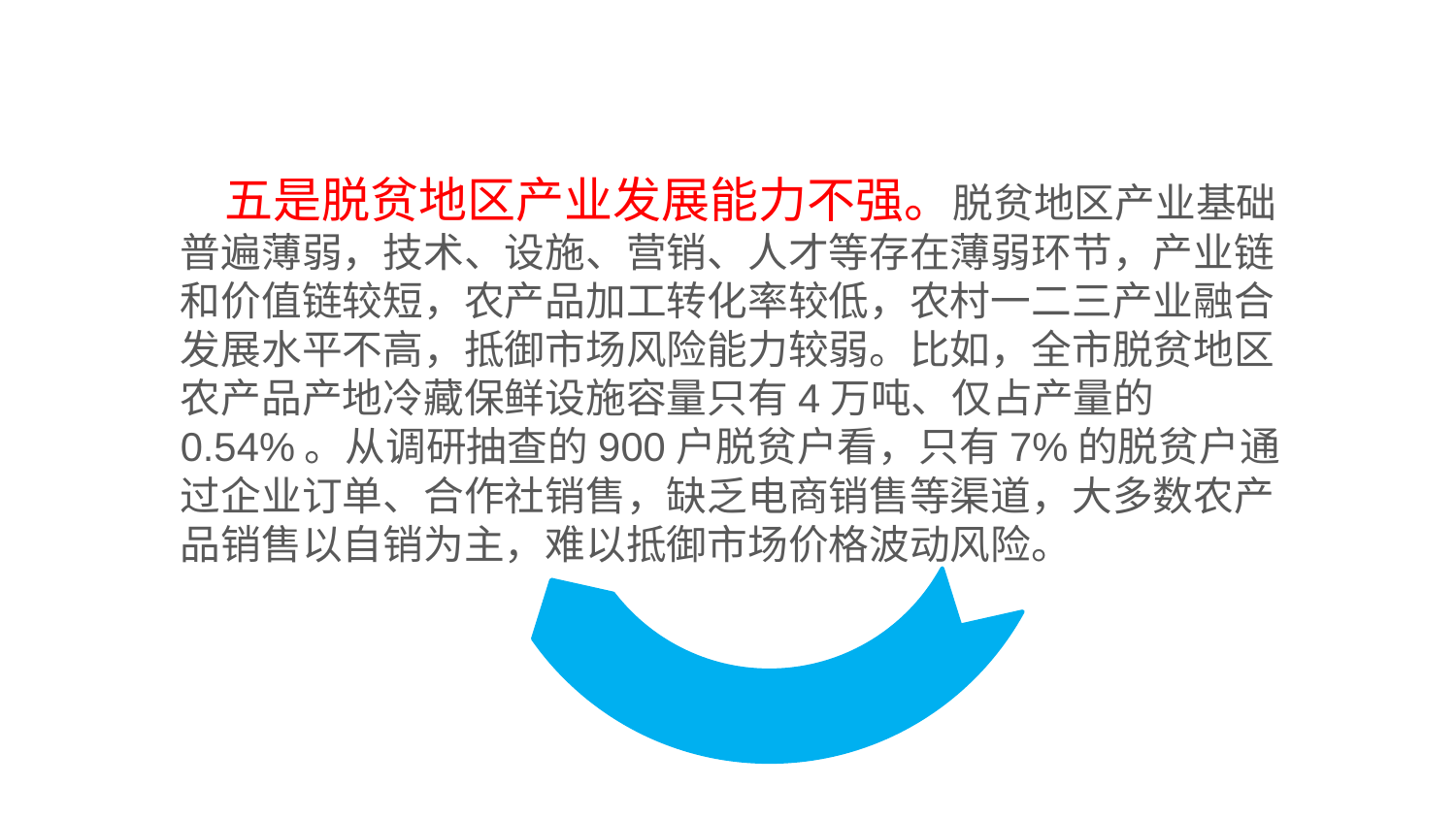

五是脱贫地区产业发展能力不强。脱贫地区产业基础普遍薄弱，技术、设施、营销、人才等存在薄弱环节，产业链和价值链较短，农产品加工转化率较低，农村一二三产业融合发展水平不高，抵御市场风险能力较弱。比如，全市脱贫地区农产品产地冷藏保鲜设施容量只有4万吨、仅占产量的0.54%。从调研抽查的900户脱贫户看，只有7%的脱贫户通过企业订单、合作社销售，缺乏电商销售等渠道，大多数农产品销售以自销为主，难以抵御市场价格波动风险。